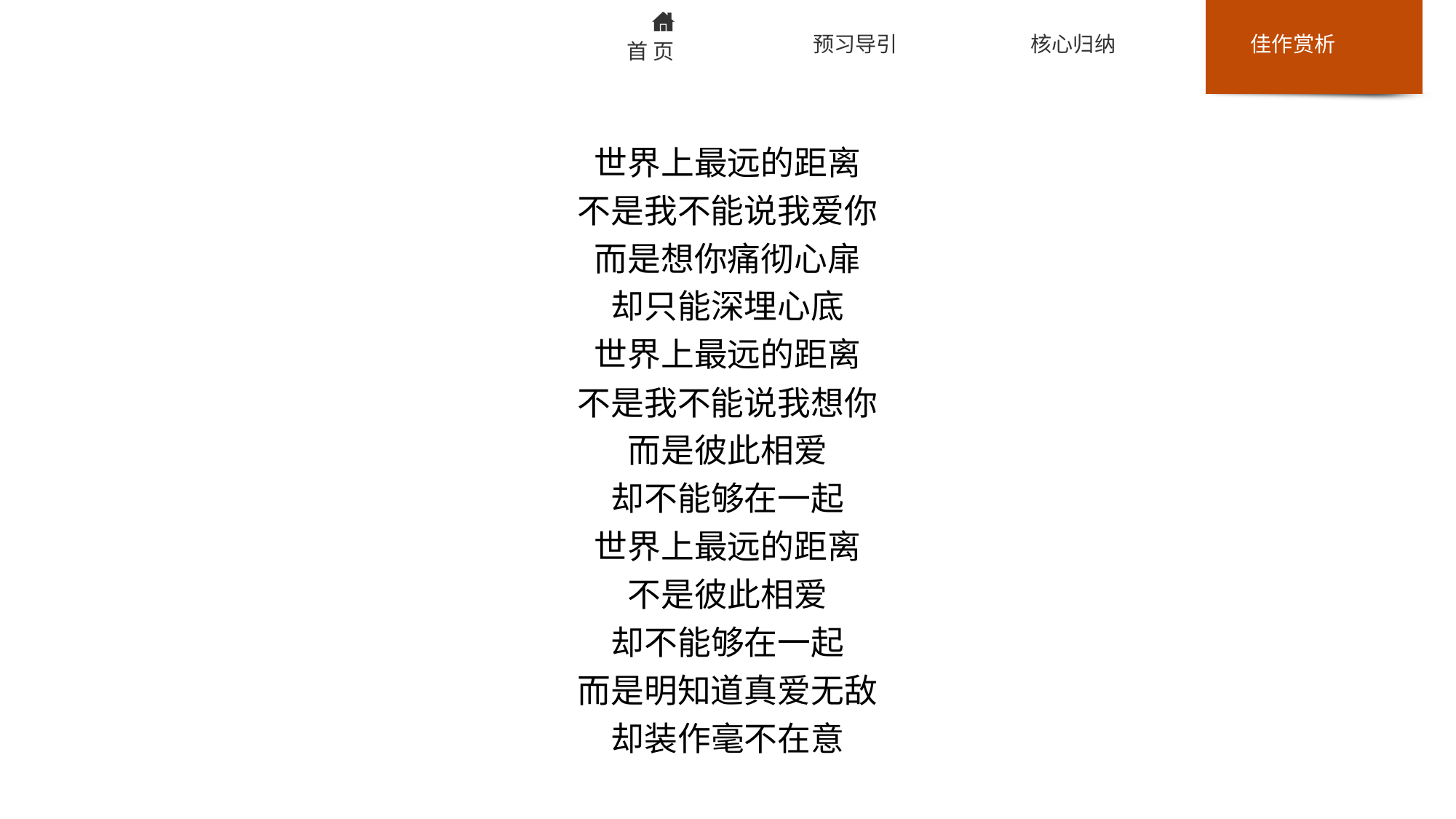

世界上最远的距离
不是我不能说我爱你
而是想你痛彻心扉
却只能深埋心底
世界上最远的距离
不是我不能说我想你
而是彼此相爱
却不能够在一起
世界上最远的距离
不是彼此相爱
却不能够在一起
而是明知道真爱无敌
却装作毫不在意